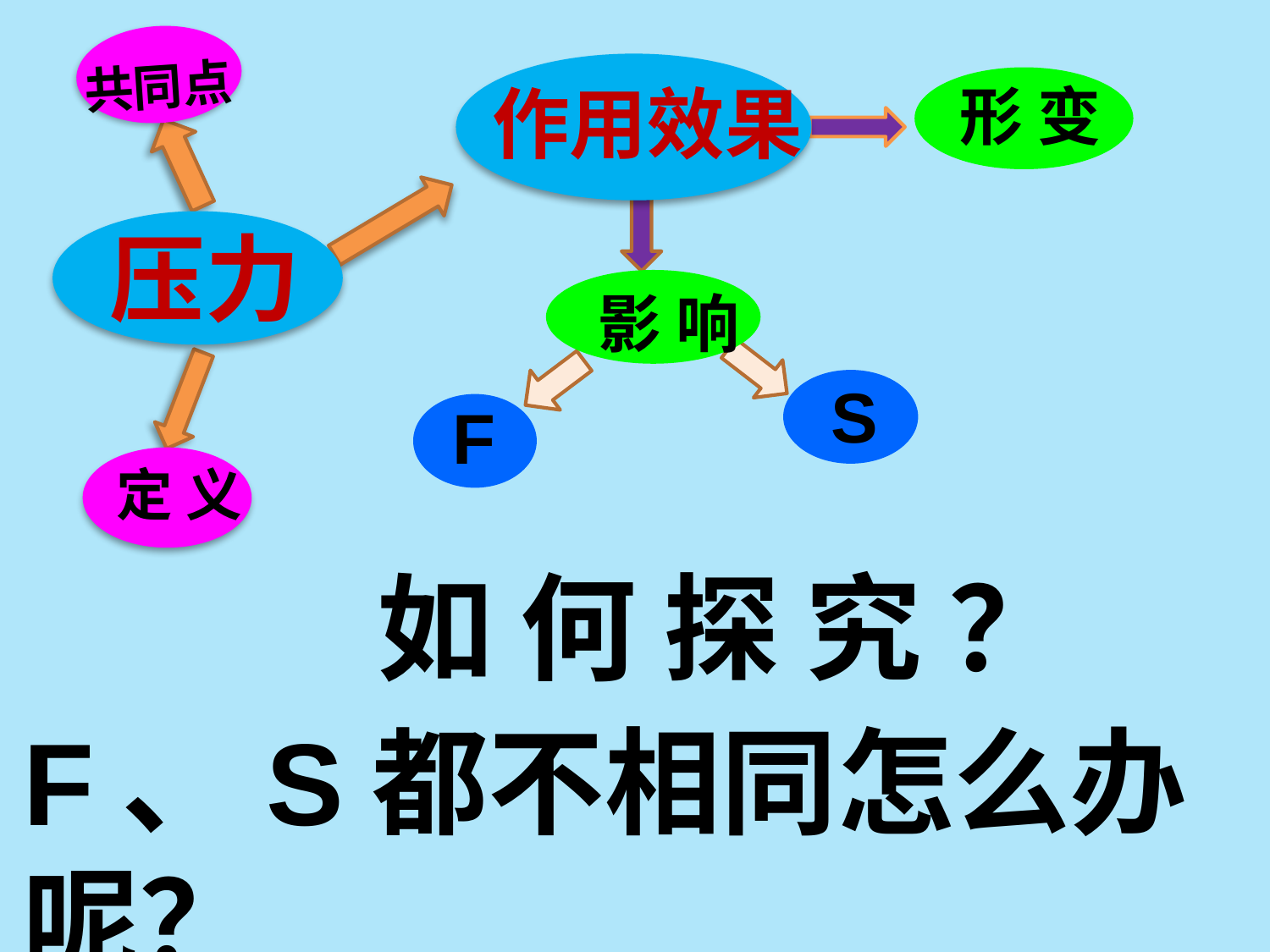

共同点

作用效果
  形 变

压力

  影 响

S

F

  定 义
如 何 探 究 ？
F、S都不相同怎么办呢？